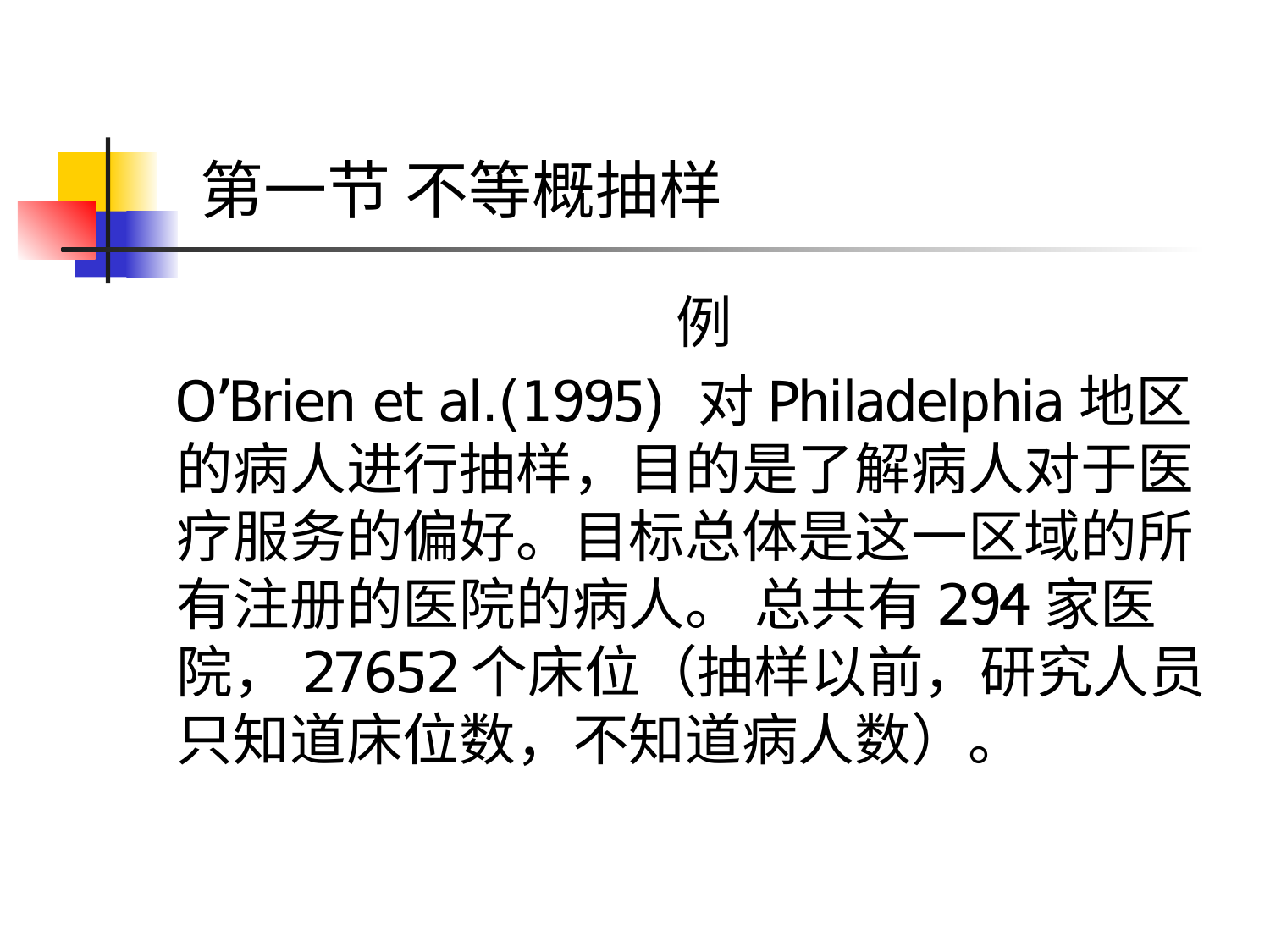

# 第一节 不等概抽样
例
O’Brien et al.(1995) 对Philadelphia地区的病人进行抽样，目的是了解病人对于医疗服务的偏好。目标总体是这一区域的所有注册的医院的病人。 总共有294家医院，27652个床位（抽样以前，研究人员只知道床位数，不知道病人数）。